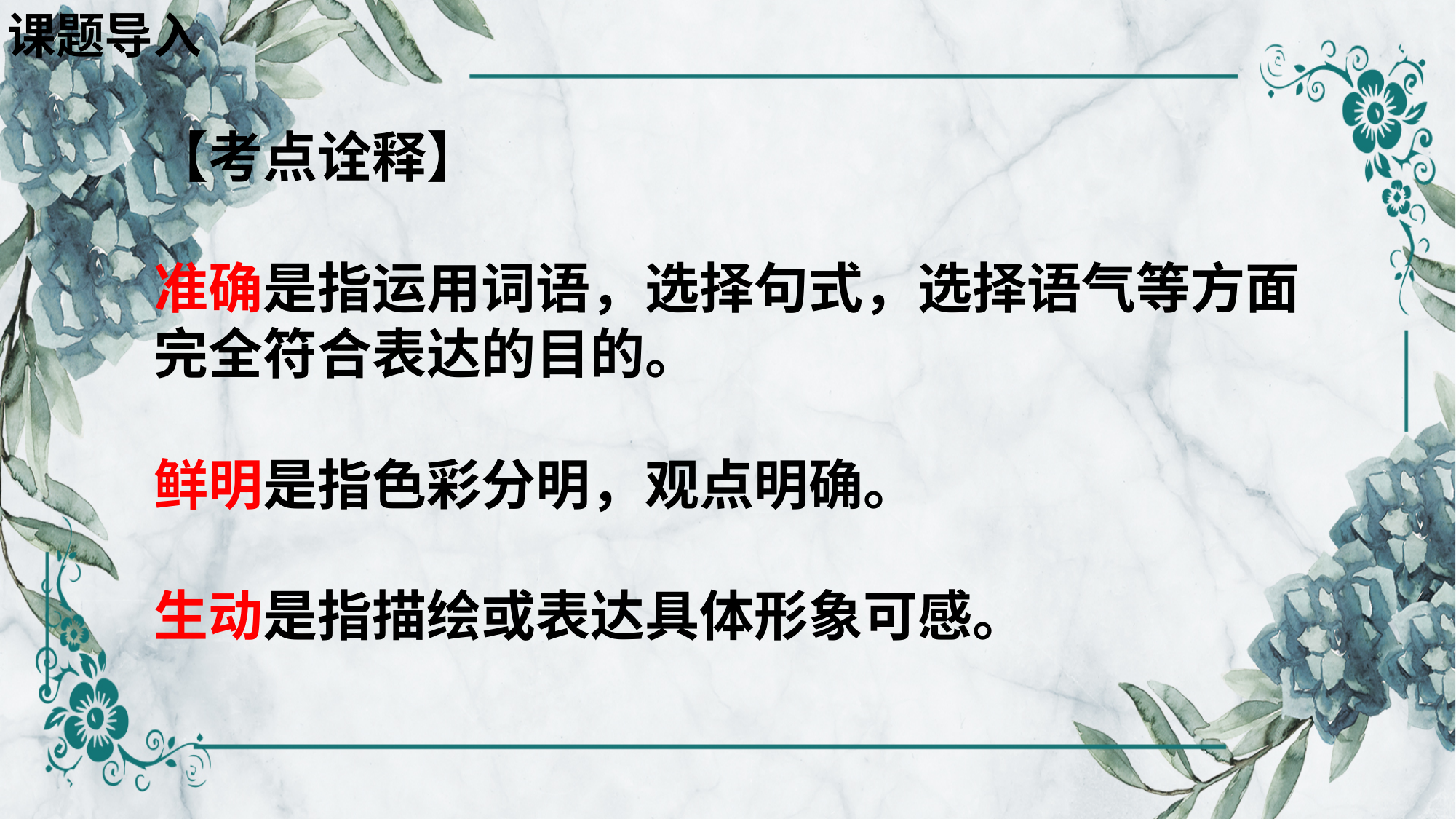

课题导入
【考点诠释】

准确是指运用词语，选择句式，选择语气等方面完全符合表达的目的。

鲜明是指色彩分明，观点明确。

生动是指描绘或表达具体形象可感。